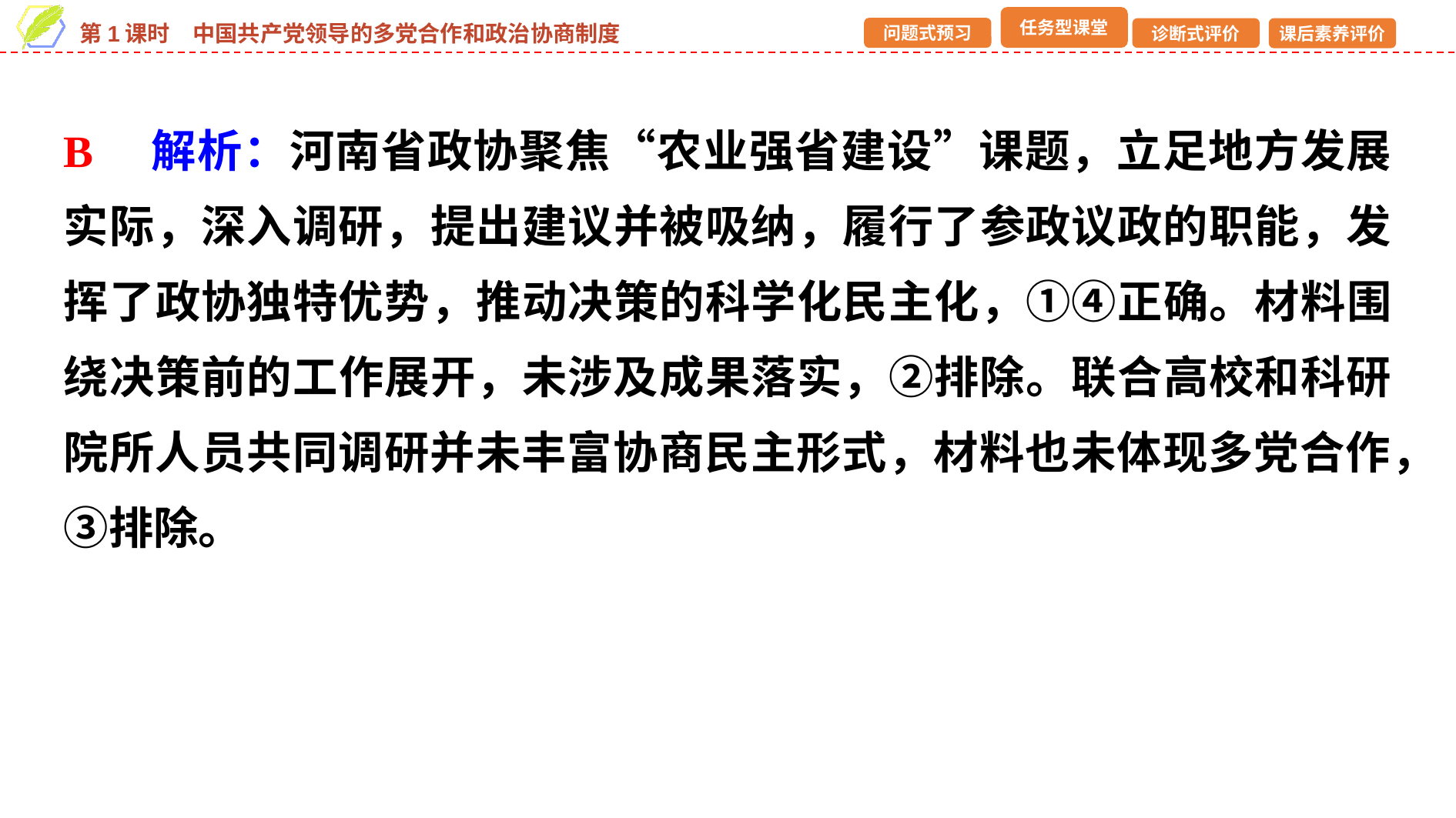

B　解析：河南省政协聚焦“农业强省建设”课题，立足地方发展实际，深入调研，提出建议并被吸纳，履行了参政议政的职能，发挥了政协独特优势，推动决策的科学化民主化，①④正确。材料围绕决策前的工作展开，未涉及成果落实，②排除。联合高校和科研院所人员共同调研并未丰富协商民主形式，材料也未体现多党合作，③排除。